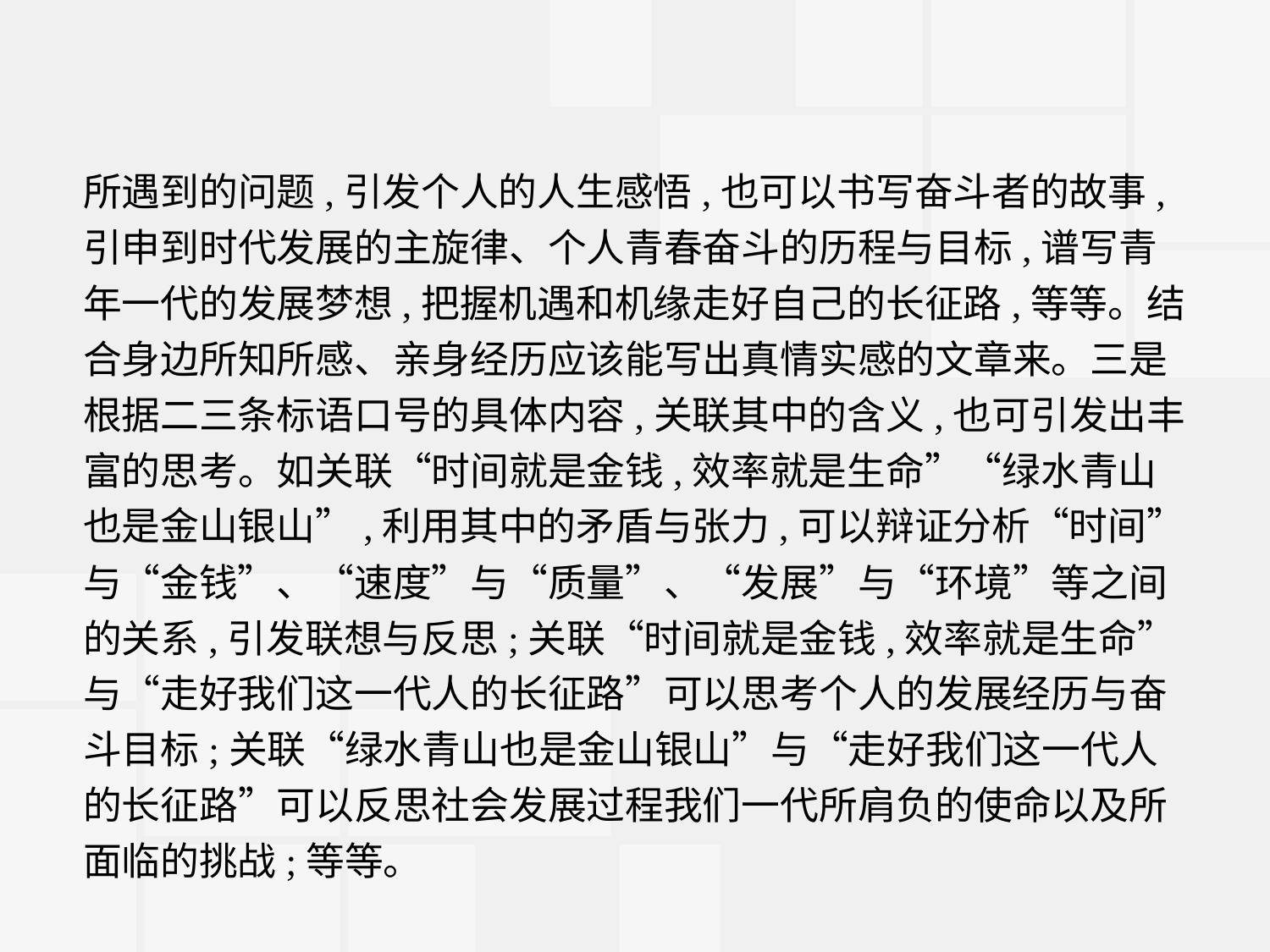

所遇到的问题,引发个人的人生感悟,也可以书写奋斗者的故事,引申到时代发展的主旋律、个人青春奋斗的历程与目标,谱写青年一代的发展梦想,把握机遇和机缘走好自己的长征路,等等。结合身边所知所感、亲身经历应该能写出真情实感的文章来。三是根据二三条标语口号的具体内容,关联其中的含义,也可引发出丰富的思考。如关联“时间就是金钱,效率就是生命”“绿水青山也是金山银山”,利用其中的矛盾与张力,可以辩证分析“时间”与“金钱”、“速度”与“质量”、“发展”与“环境”等之间的关系,引发联想与反思;关联“时间就是金钱,效率就是生命”与“走好我们这一代人的长征路”可以思考个人的发展经历与奋斗目标;关联“绿水青山也是金山银山”与“走好我们这一代人的长征路”可以反思社会发展过程我们一代所肩负的使命以及所面临的挑战;等等。